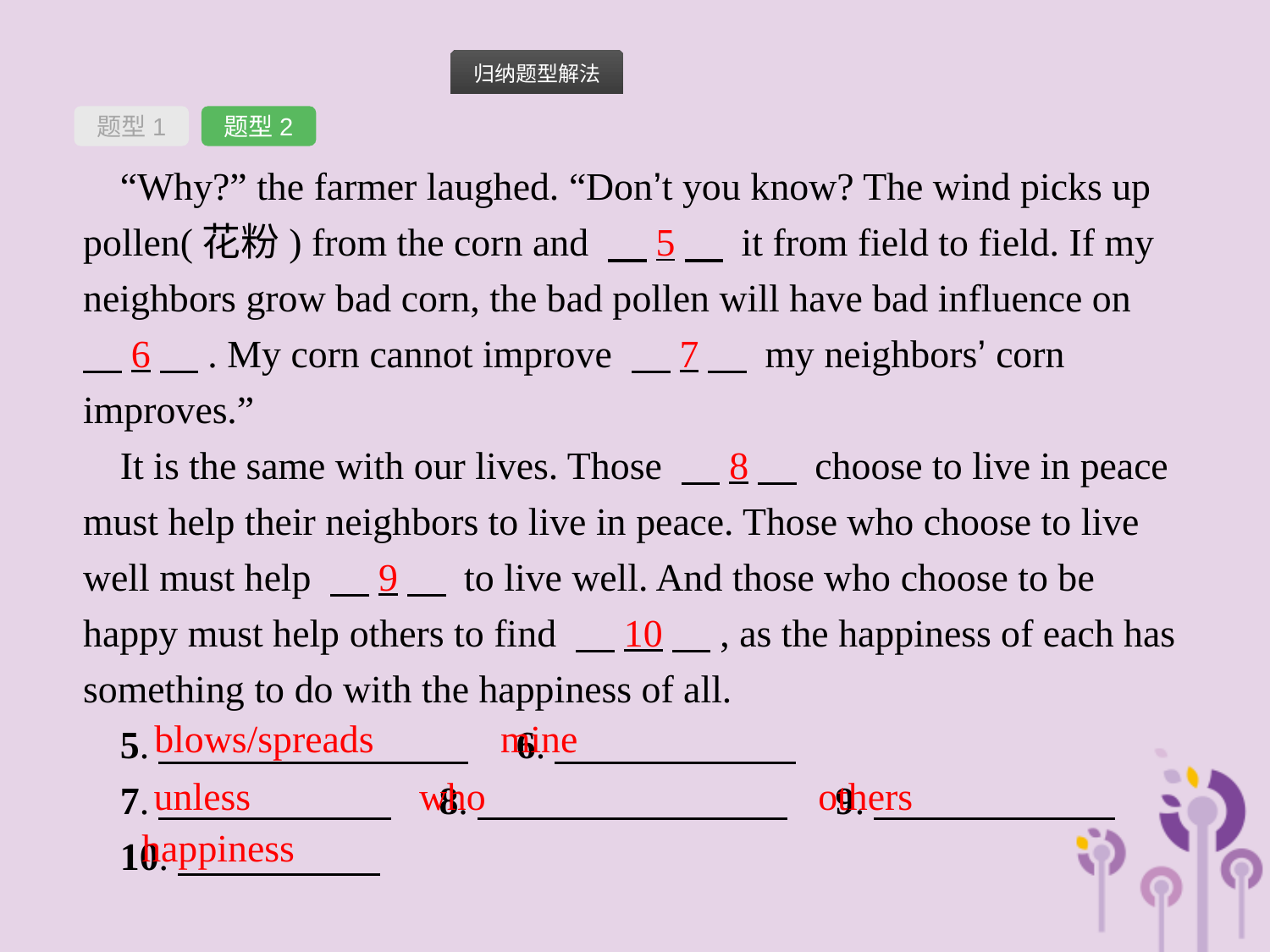

题型1
题型2
“Why?” the farmer laughed. “Don’t you know? The wind picks up pollen(花粉) from the corn and 　5　 it from field to field. If my neighbors grow bad corn, the bad pollen will have bad influence on 　6　. My corn cannot improve 　7　 my neighbors’ corn improves.”
It is the same with our lives. Those 　8　 choose to live in peace must help their neighbors to live in peace. Those who choose to live well must help 　9　 to live well. And those who choose to be happy must help others to find 　10　, as the happiness of each has something to do with the happiness of all.
5.　　　　　　　　　6.
7.　　　　　　　8.　　　　　　　　　9.
10.
blows/spreads
mine
unless
who
others
happiness